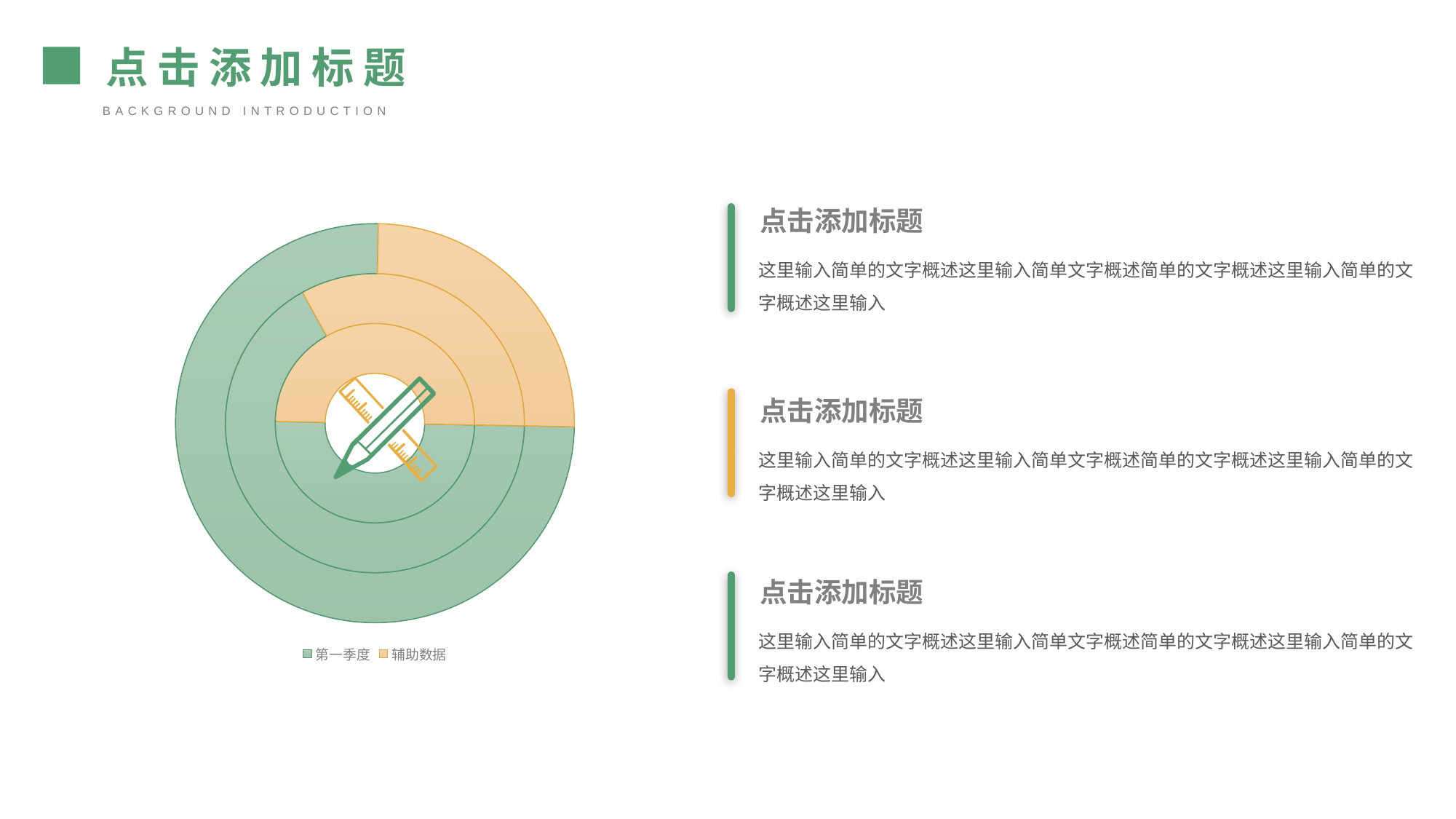

点击添加标题
background introduction

点击添加标题

### Chart

| Category | 销售额 | 列1 | 列2 |
|---|---|---|---|
| 第一季度 | 1.0 | 2.0 | 3.0 |
| 辅助数据 | 1.0 | 1.0 | 1.0 |

这里输入简单的文字概述这里输入简单文字概述简单的文字概述这里输入简单的文字概述这里输入
点击添加标题

这里输入简单的文字概述这里输入简单文字概述简单的文字概述这里输入简单的文字概述这里输入
点击添加标题

这里输入简单的文字概述这里输入简单文字概述简单的文字概述这里输入简单的文字概述这里输入